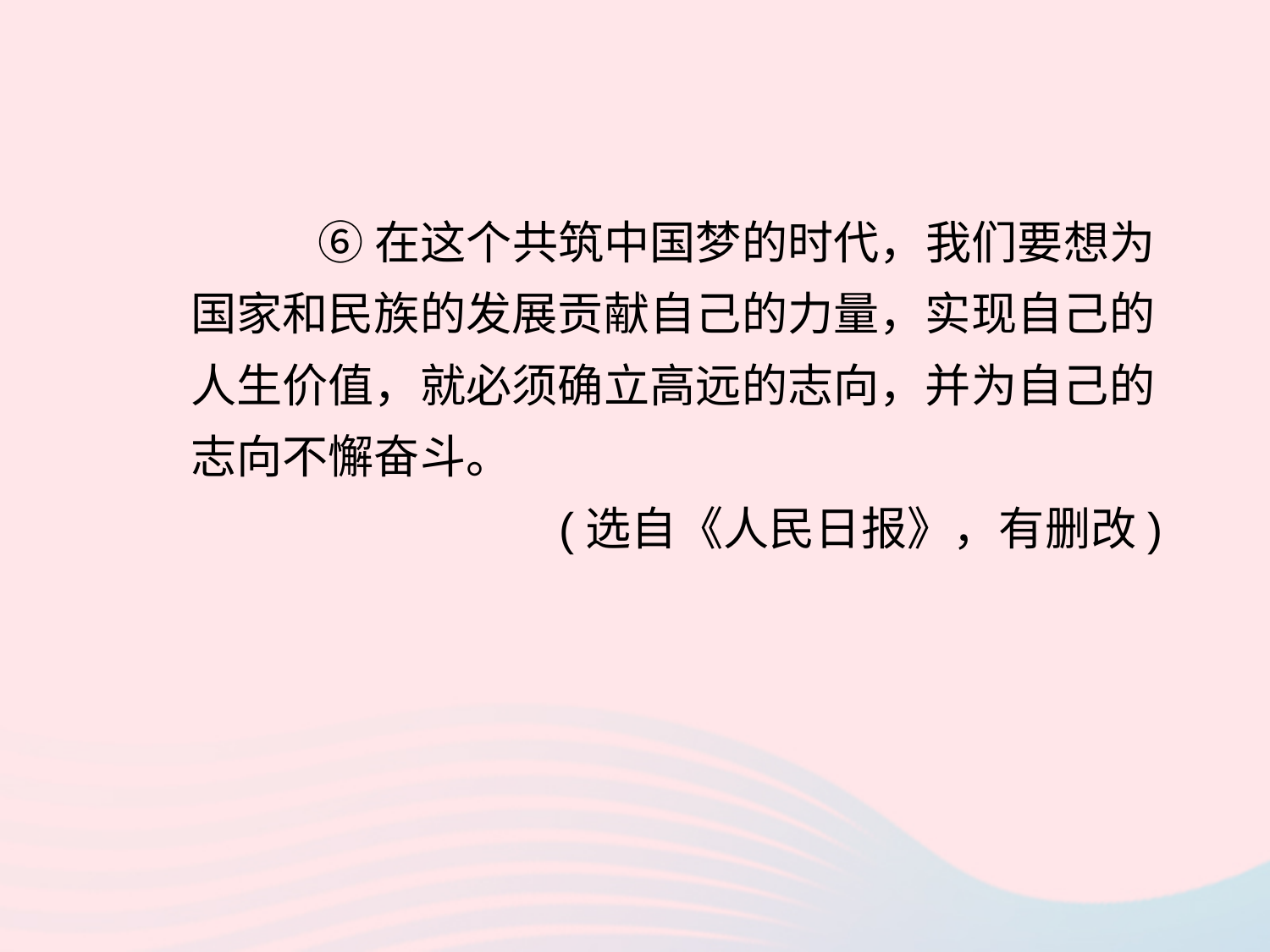

⑥在这个共筑中国梦的时代，我们要想为国家和民族的发展贡献自己的力量，实现自己的人生价值，就必须确立高远的志向，并为自己的志向不懈奋斗。
(选自《人民日报》，有删改)